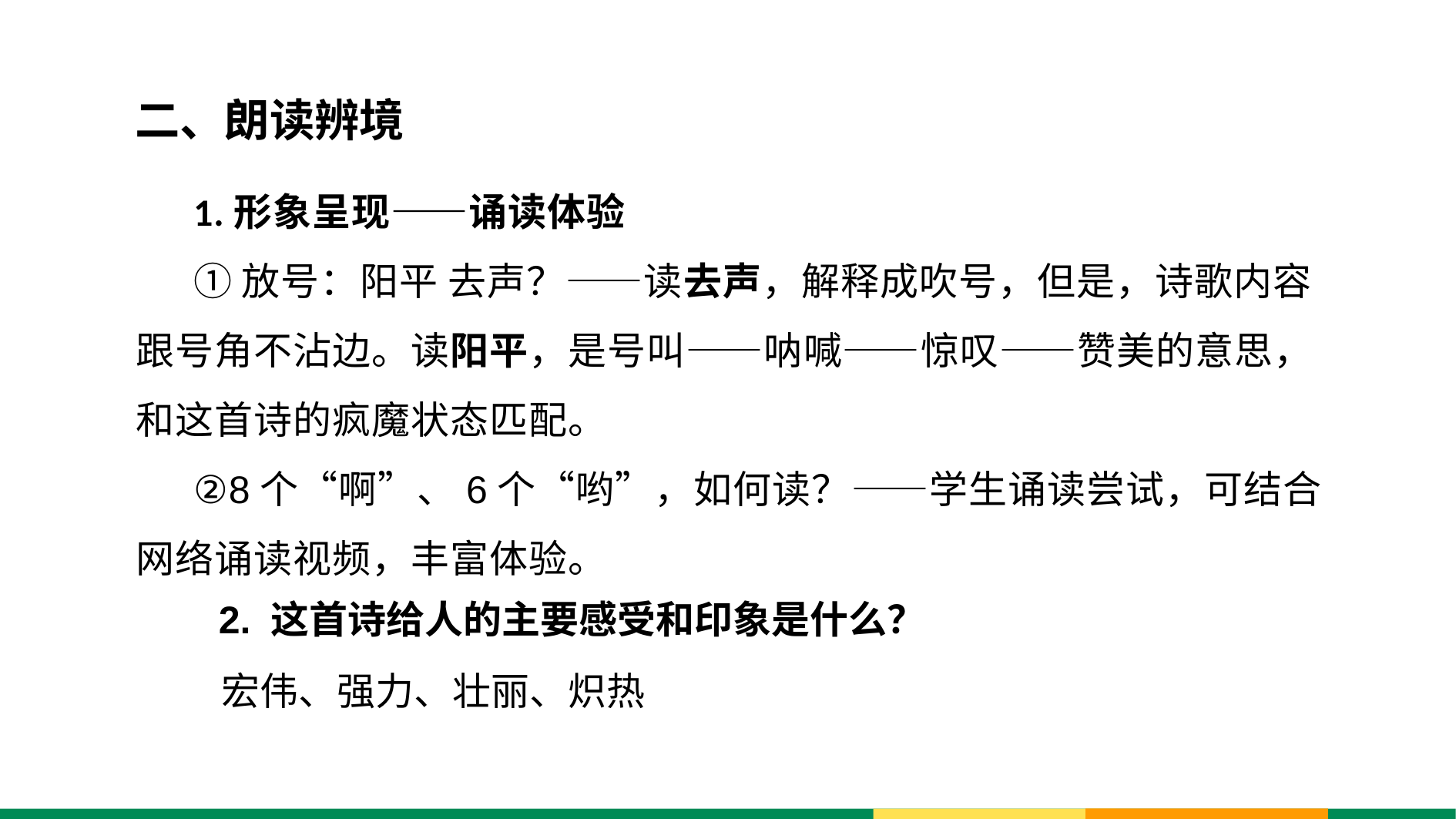

二、朗读辨境
1.形象呈现——诵读体验
①放号：阳平 去声？——读去声，解释成吹号，但是，诗歌内容跟号角不沾边。读阳平，是号叫——呐喊——惊叹——赞美的意思，和这首诗的疯魔状态匹配。
②8个“啊”、6个“哟”，如何读？——学生诵读尝试，可结合网络诵读视频，丰富体验。
2. 这首诗给人的主要感受和印象是什么？
宏伟、强力、壮丽、炽热